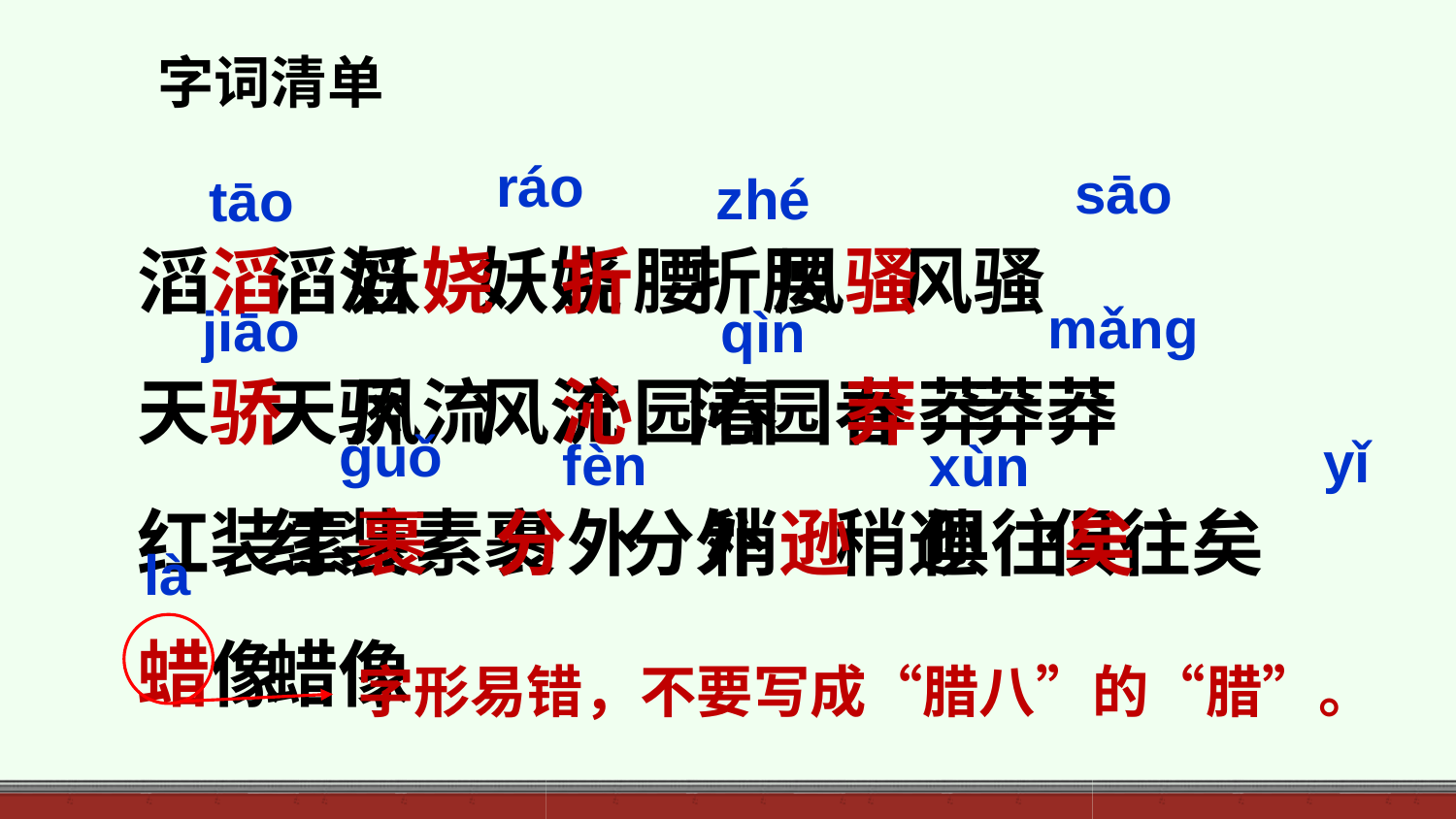

字词清单
ráo
sāo
zhé
tāo
滔滔    妖娆    折腰    风骚
天骄    风流    沁园春    莽莽
红装素裹    分外    稍逊    俱往矣
蜡像
滔滔    妖娆    折腰    风骚
天骄    风流    沁园春    莽莽
红装素裹    分外    稍逊    俱往矣
蜡像
mǎnɡ
jiāo
qìn
ɡuǒ
yǐ
fèn
xùn
là

字形易错，不要写成“腊八”的“腊”。